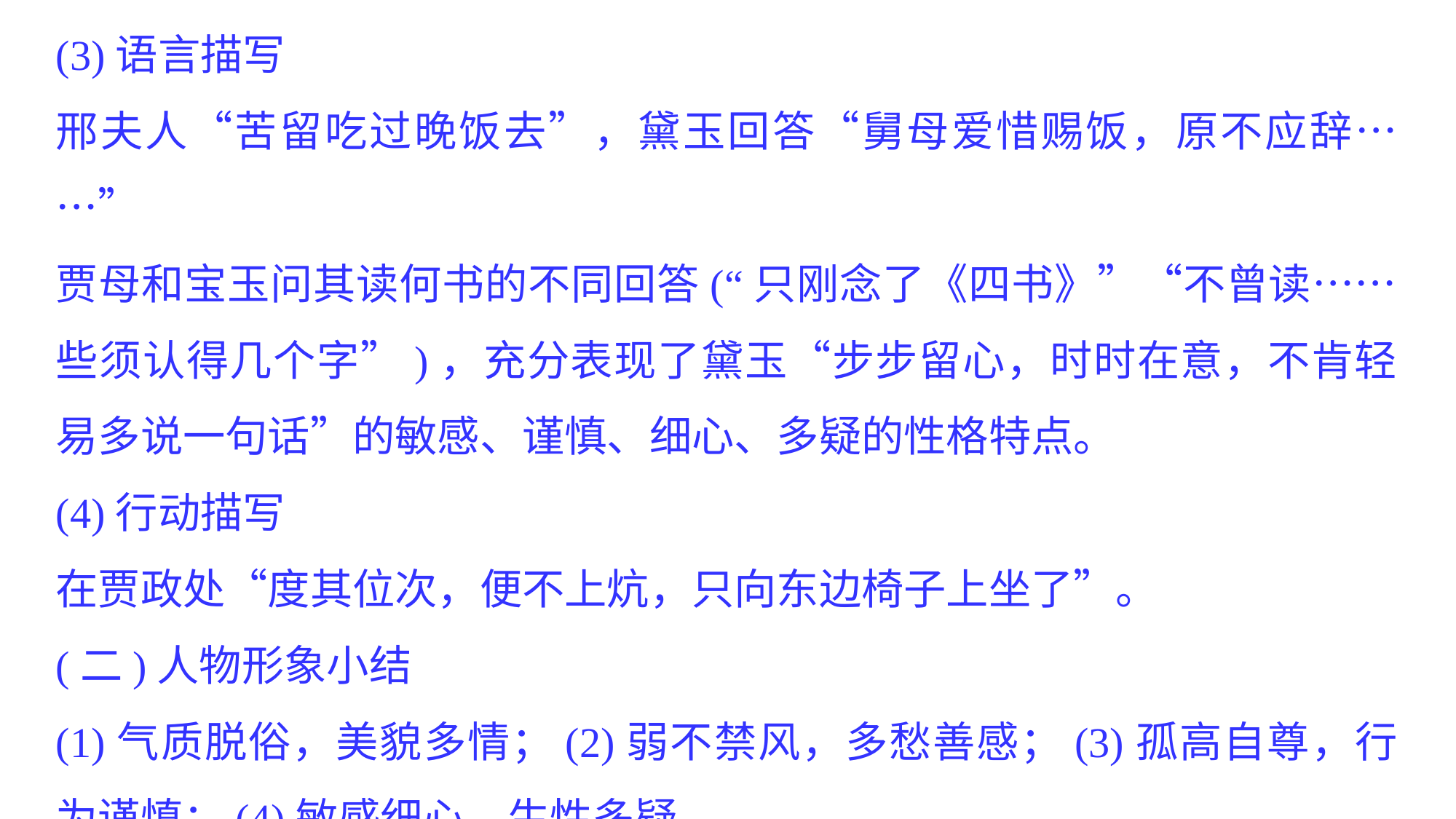

(3)语言描写
邢夫人“苦留吃过晚饭去”，黛玉回答“舅母爱惜赐饭，原不应辞……”
贾母和宝玉问其读何书的不同回答(“只刚念了《四书》”“不曾读……些须认得几个字”)，充分表现了黛玉“步步留心，时时在意，不肯轻易多说一句话”的敏感、谨慎、细心、多疑的性格特点。
(4)行动描写
在贾政处“度其位次，便不上炕，只向东边椅子上坐了”。
(二)人物形象小结
(1)气质脱俗，美貌多情；(2)弱不禁风，多愁善感；(3)孤高自尊，行为谨慎；(4)敏感细心，生性多疑。